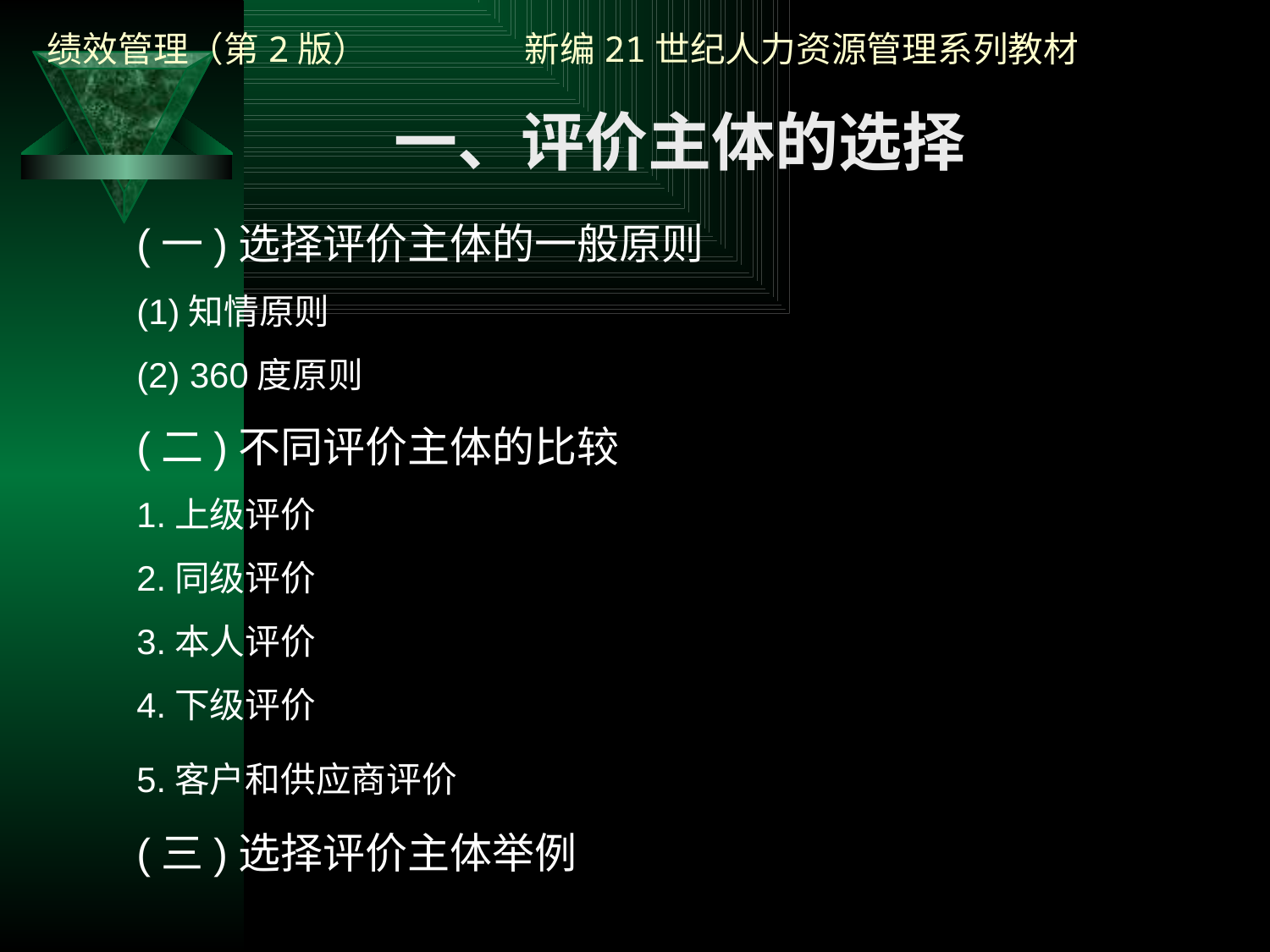

一、评价主体的选择
(一)选择评价主体的一般原则
(1)知情原则
(2) 360度原则
(二)不同评价主体的比较
1.上级评价
2.同级评价
3.本人评价
4.下级评价
5.客户和供应商评价
(三)选择评价主体举例